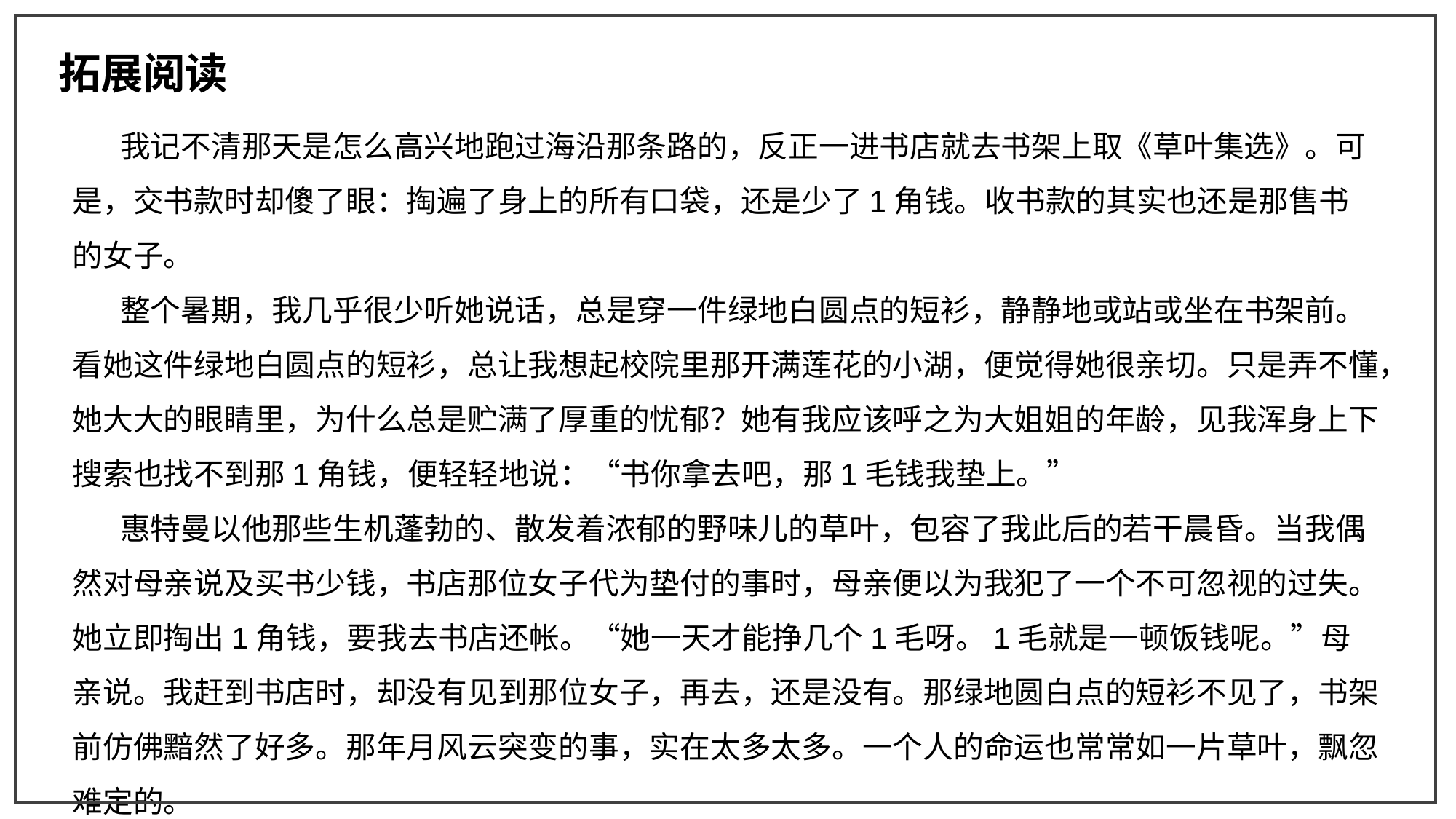

拓展阅读
      我记不清那天是怎么高兴地跑过海沿那条路的，反正一进书店就去书架上取《草叶集选》。可是，交书款时却傻了眼：掏遍了身上的所有口袋，还是少了1角钱。收书款的其实也还是那售书的女子。
      整个暑期，我几乎很少听她说话，总是穿一件绿地白圆点的短衫，静静地或站或坐在书架前。看她这件绿地白圆点的短衫，总让我想起校院里那开满莲花的小湖，便觉得她很亲切。只是弄不懂，她大大的眼睛里，为什么总是贮满了厚重的忧郁？她有我应该呼之为大姐姐的年龄，见我浑身上下搜索也找不到那1角钱，便轻轻地说：“书你拿去吧，那1毛钱我垫上。”
      惠特曼以他那些生机蓬勃的、散发着浓郁的野味儿的草叶，包容了我此后的若干晨昏。当我偶然对母亲说及买书少钱，书店那位女子代为垫付的事时，母亲便以为我犯了一个不可忽视的过失。她立即掏出1角钱，要我去书店还帐。“她一天才能挣几个1毛呀。1毛就是一顿饭钱呢。”母亲说。我赶到书店时，却没有见到那位女子，再去，还是没有。那绿地圆白点的短衫不见了，书架前仿佛黯然了好多。那年月风云突变的事，实在太多太多。一个人的命运也常常如一片草叶，飘忽难定的。